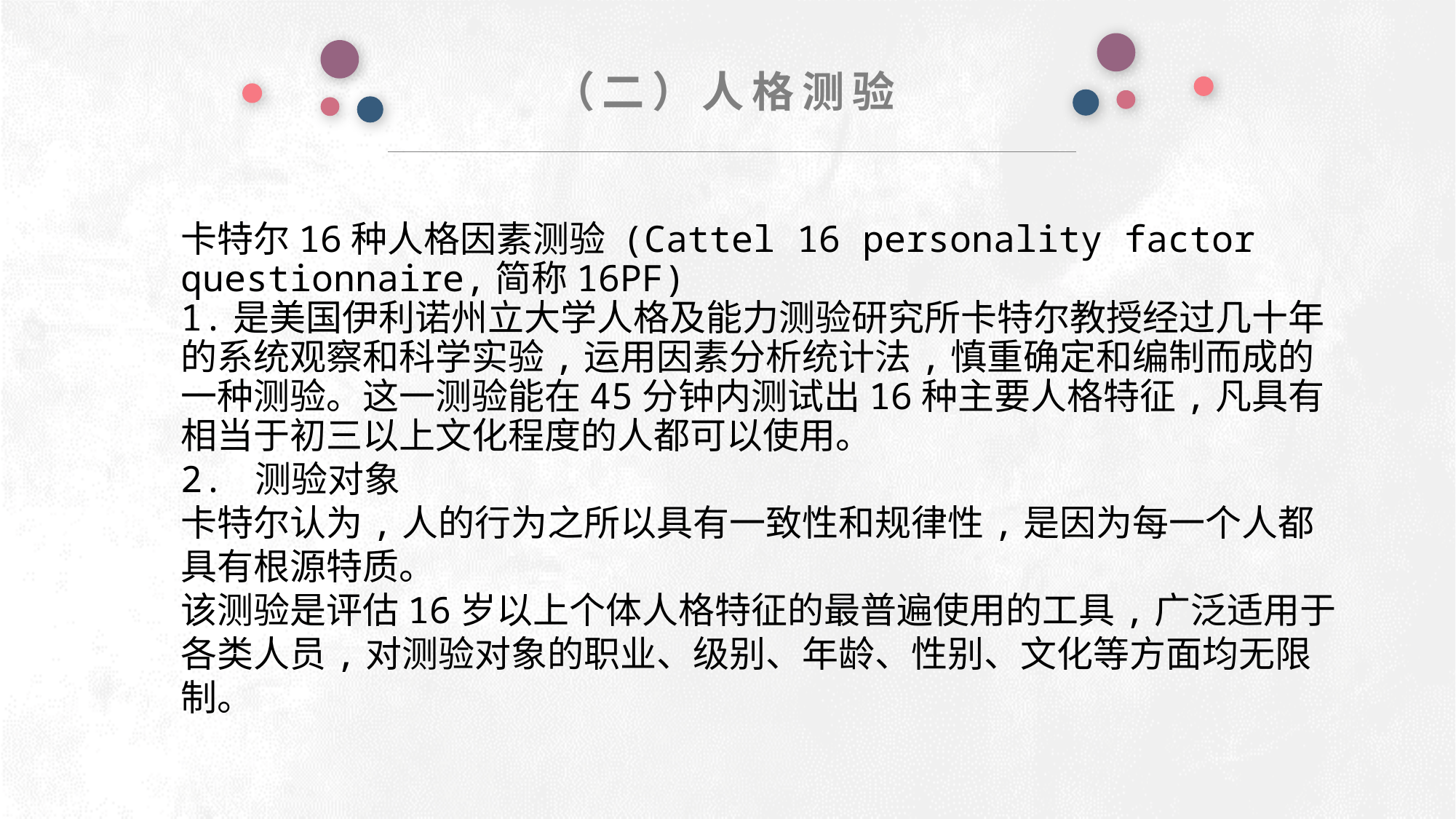

（二）人格测验

e7d195523061f1c0deeec63e560781cfd59afb0ea006f2a87ABB68BF51EA6619813959095094C18C62A12F549504892A4AAA8C1554C6663626E05CA27F281A14E6983772AFC3FB97135759321DEA3D70CCCB10945EC5A0322096E752803368C2184698845E3CCD6DB7F651295A8E4F3FDC19EA64A2B4A4AC1434B55AAE41CF0BF61B375C23F3039959E085EE760725AA
卡特尔16种人格因素测验 (Cattel 16 personality factor questionnaire,简称16PF)
1.是美国伊利诺州立大学人格及能力测验研究所卡特尔教授经过几十年的系统观察和科学实验,运用因素分析统计法,慎重确定和编制而成的一种测验。这一测验能在45分钟内测试出16种主要人格特征,凡具有相当于初三以上文化程度的人都可以使用。
2. 测验对象
卡特尔认为,人的行为之所以具有一致性和规律性,是因为每一个人都具有根源特质。
该测验是评估16岁以上个体人格特征的最普遍使用的工具,广泛适用于各类人员,对测验对象的职业、级别、年龄、性别、文化等方面均无限制。